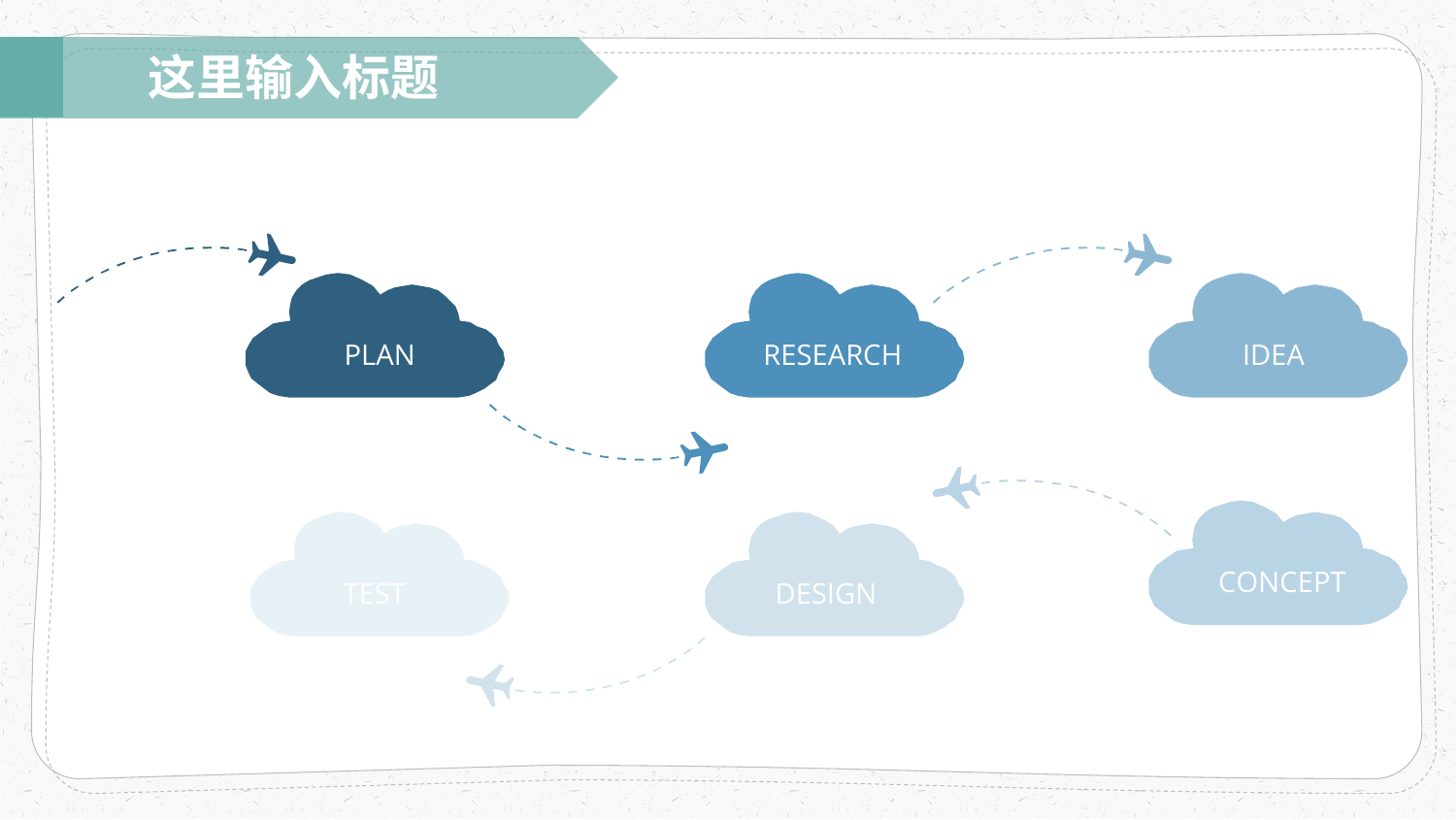

这里输入标题

PLAN

IDEA

RESEARCH

CONCEPT

DESIGN

TEST